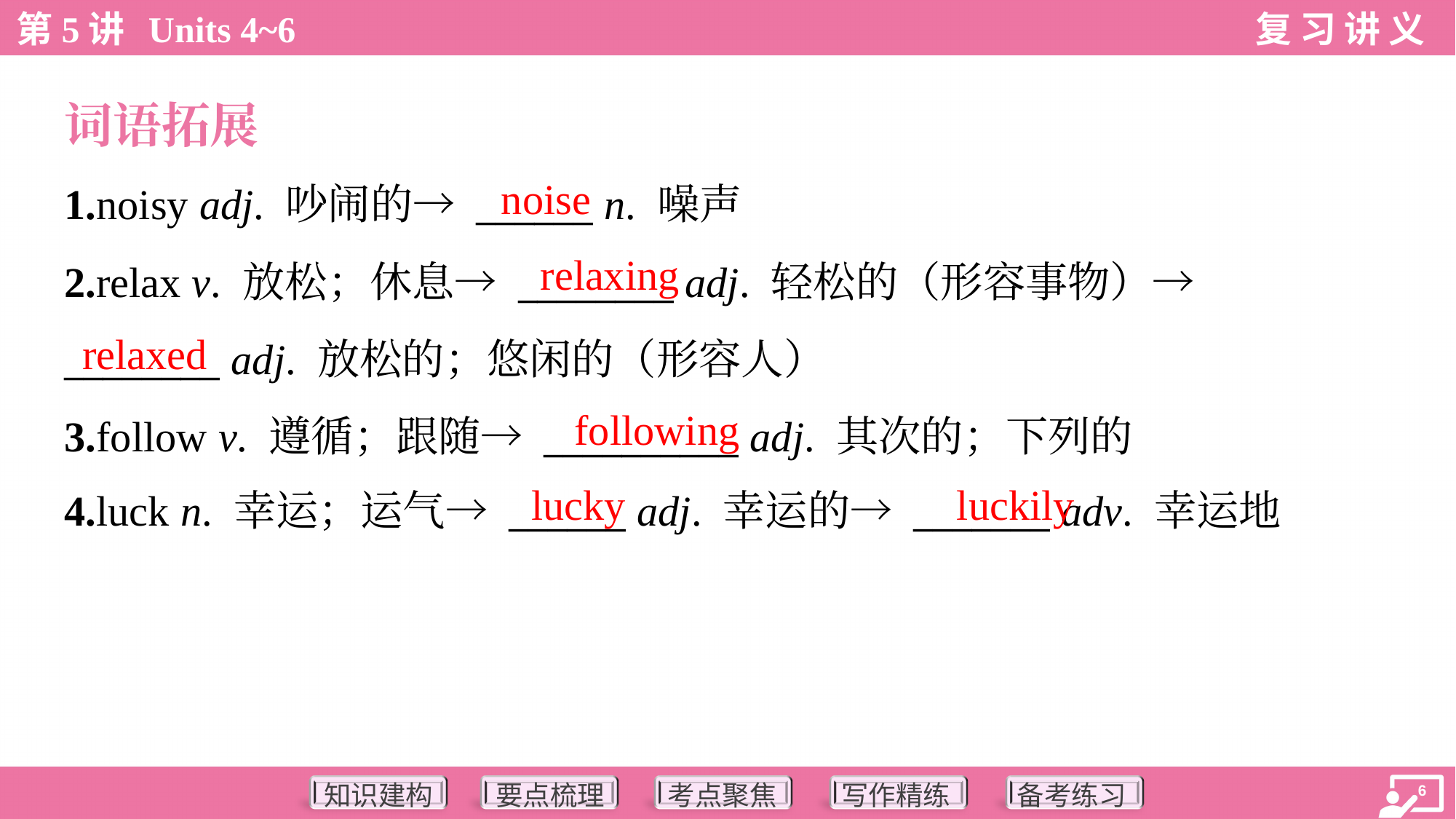

词语拓展
noise
1.noisy adj. 吵闹的→ ______ n. 噪声
2.relax v. 放松；休息→ ________ adj. 轻松的（形容事物）→
________ adj. 放松的；悠闲的（形容人）
3.follow v. 遵循；跟随→ __________ adj. 其次的；下列的
4.luck n. 幸运；运气→ ______ adj. 幸运的→ _______ adv. 幸运地
relaxing
relaxed
following
lucky
luckily